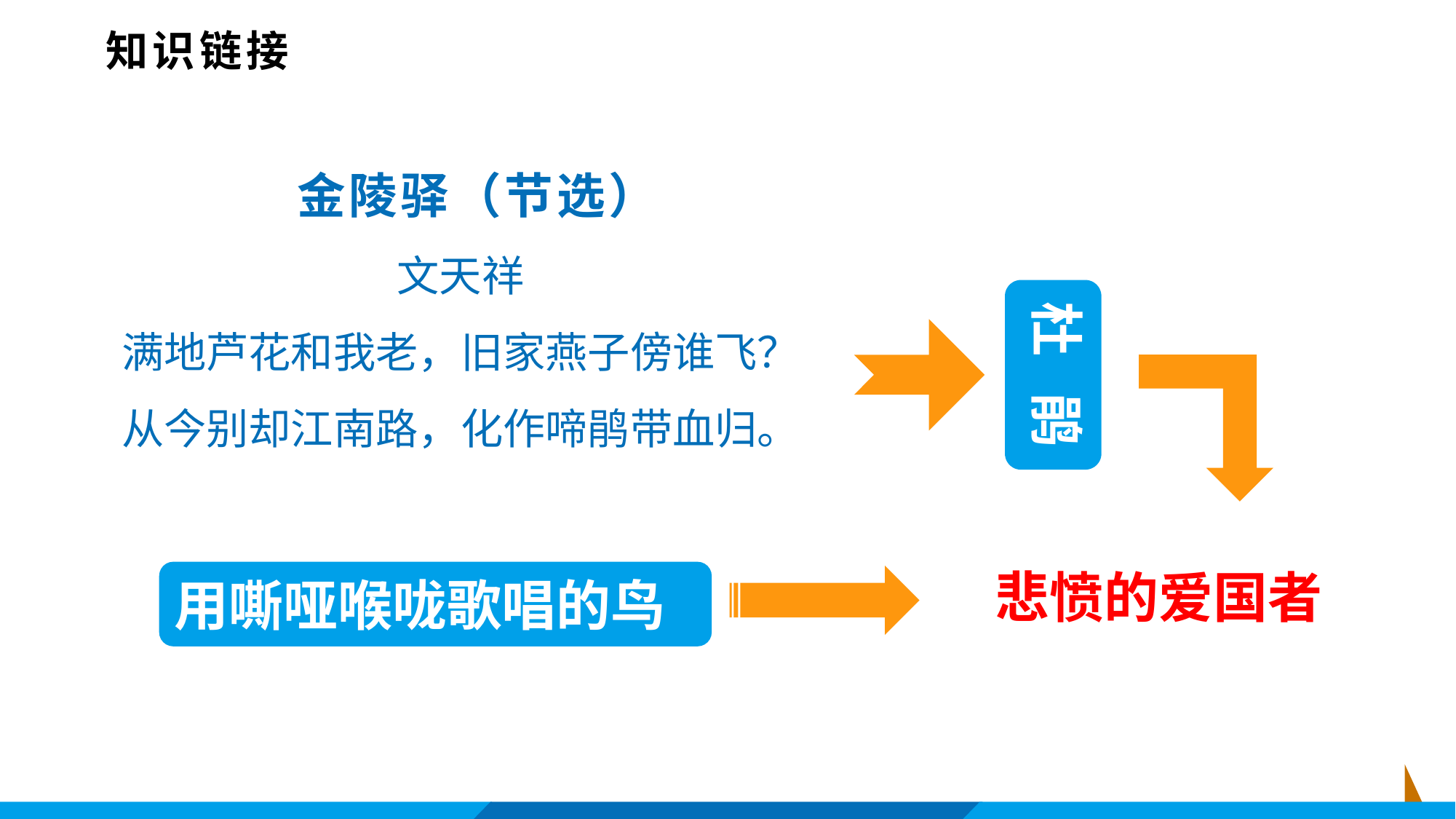

知识链接
   金陵驿（节选）
文天祥
满地芦花和我老，旧家燕子傍谁飞？
从今别却江南路，化作啼鹃带血归。
杜   鹃

悲愤的爱国者
用嘶哑喉咙歌唱的鸟